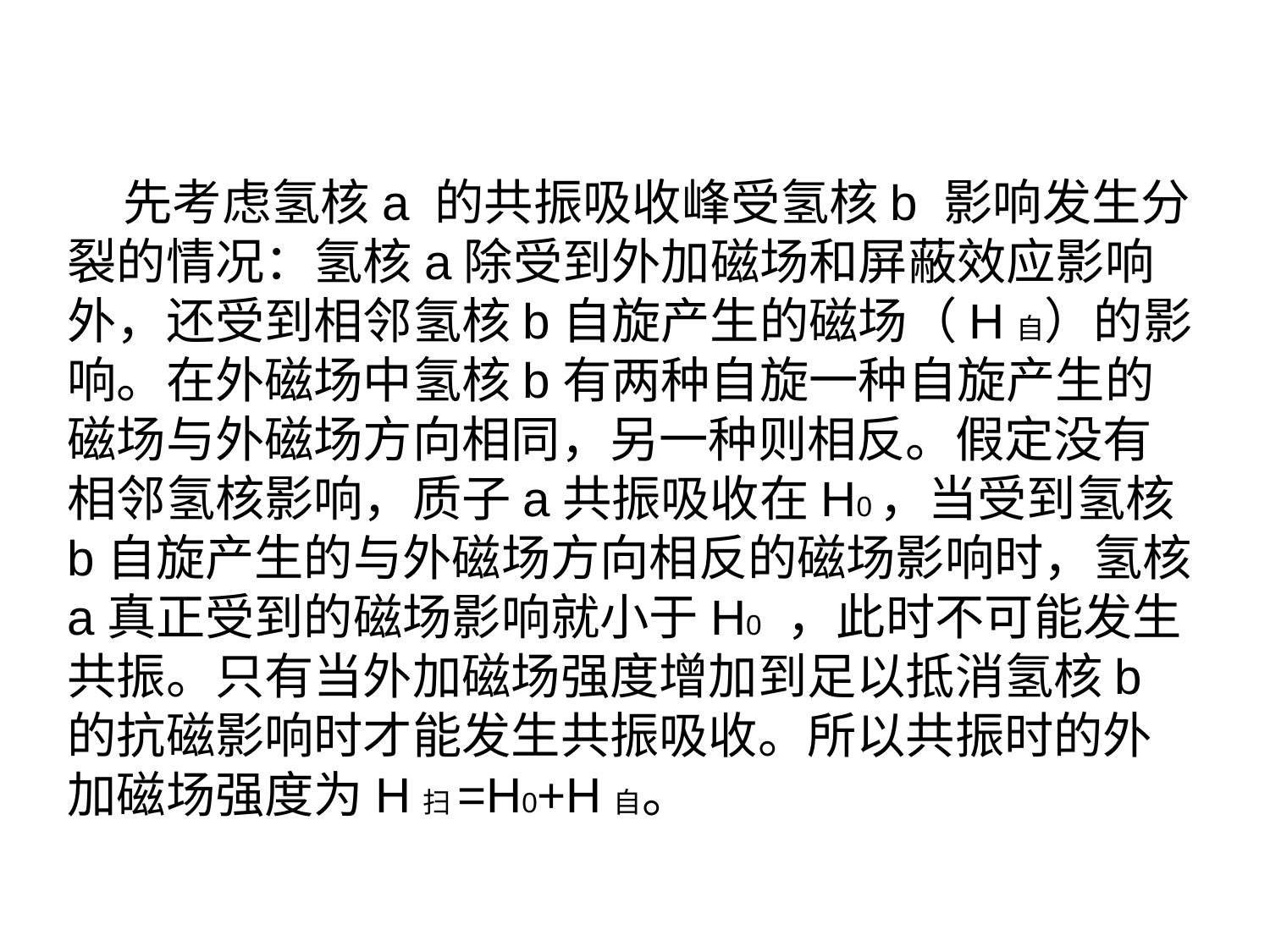

先考虑氢核a 的共振吸收峰受氢核b 影响发生分裂的情况：氢核a除受到外加磁场和屏蔽效应影响外，还受到相邻氢核b自旋产生的磁场（H自）的影响。在外磁场中氢核b有两种自旋一种自旋产生的磁场与外磁场方向相同，另一种则相反。假定没有相邻氢核影响，质子a共振吸收在H0，当受到氢核b自旋产生的与外磁场方向相反的磁场影响时，氢核a真正受到的磁场影响就小于H0 ，此时不可能发生共振。只有当外加磁场强度增加到足以抵消氢核b的抗磁影响时才能发生共振吸收。所以共振时的外加磁场强度为H扫=H0+H自。